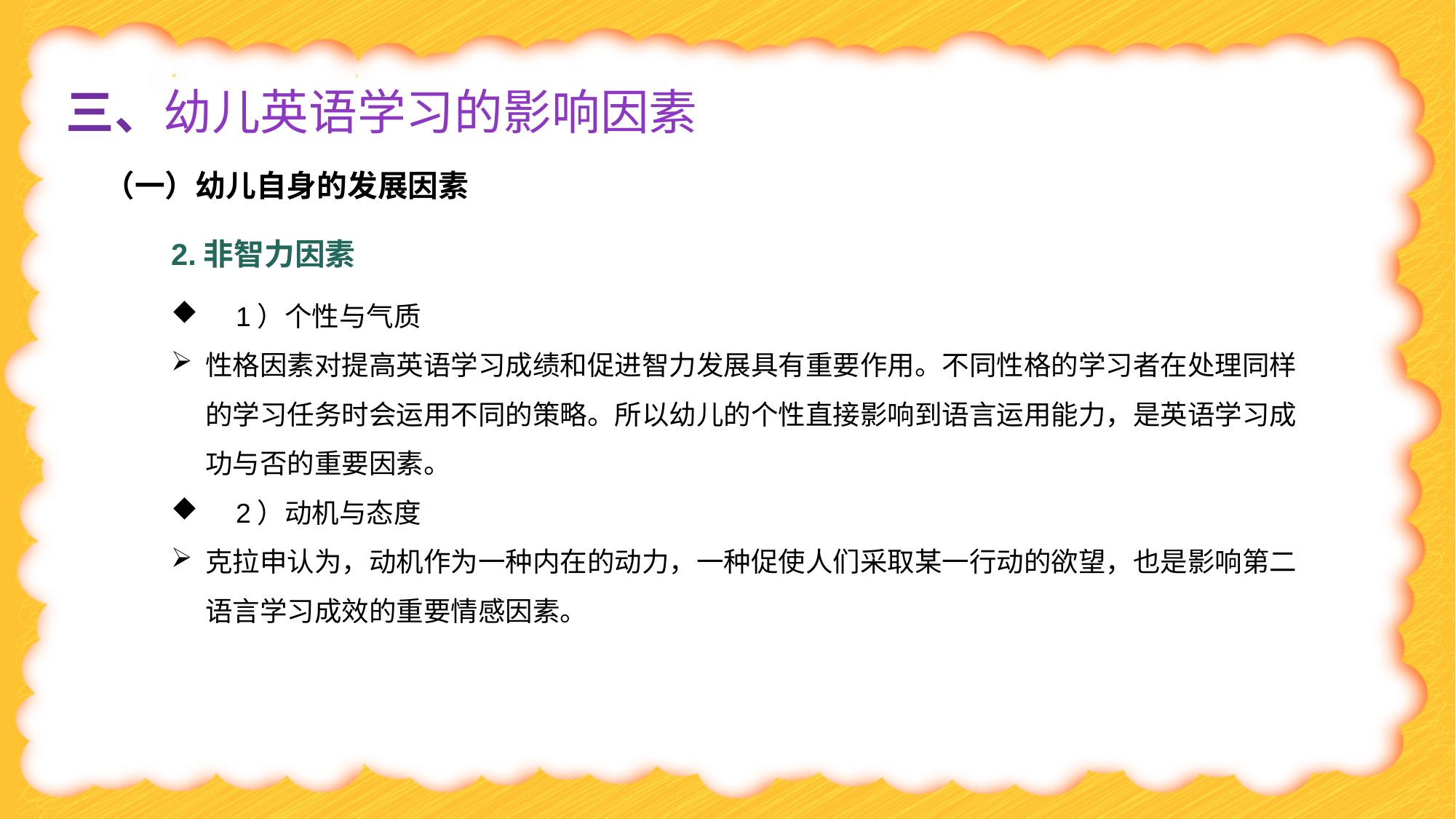

三、幼儿英语学习的影响因素
（一）幼儿自身的发展因素
2.非智力因素
    1）个性与气质
性格因素对提高英语学习成绩和促进智力发展具有重要作用。不同性格的学习者在处理同样的学习任务时会运用不同的策略。所以幼儿的个性直接影响到语言运用能力，是英语学习成功与否的重要因素。
    2）动机与态度
克拉申认为，动机作为一种内在的动力，一种促使人们采取某一行动的欲望，也是影响第二语言学习成效的重要情感因素。